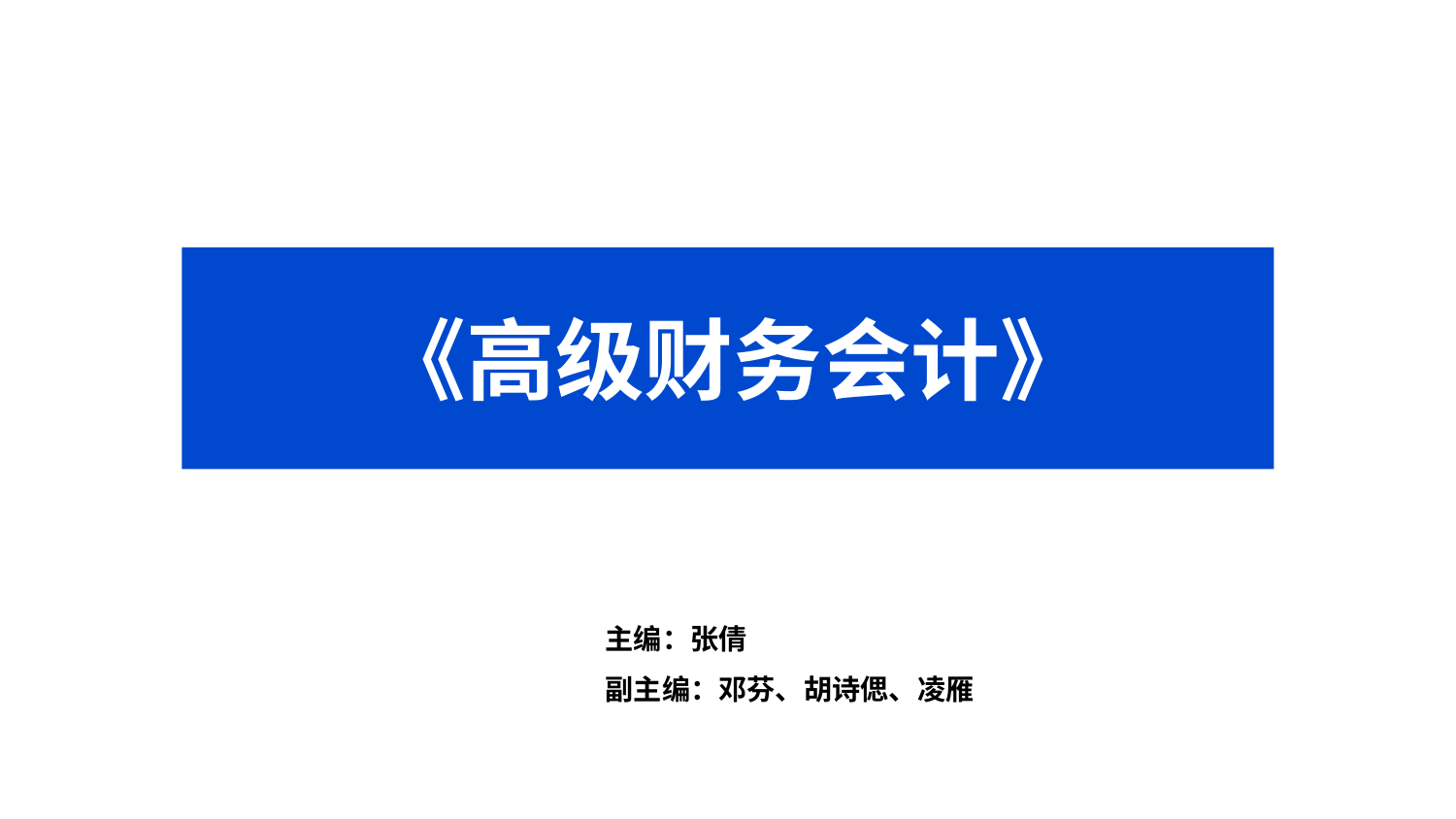

点击添加文本

  《高级财务会计》
点击添加文本
点击添加文本

主编：张倩
副主编：邓芬、胡诗偲、凌雁
点击添加文本